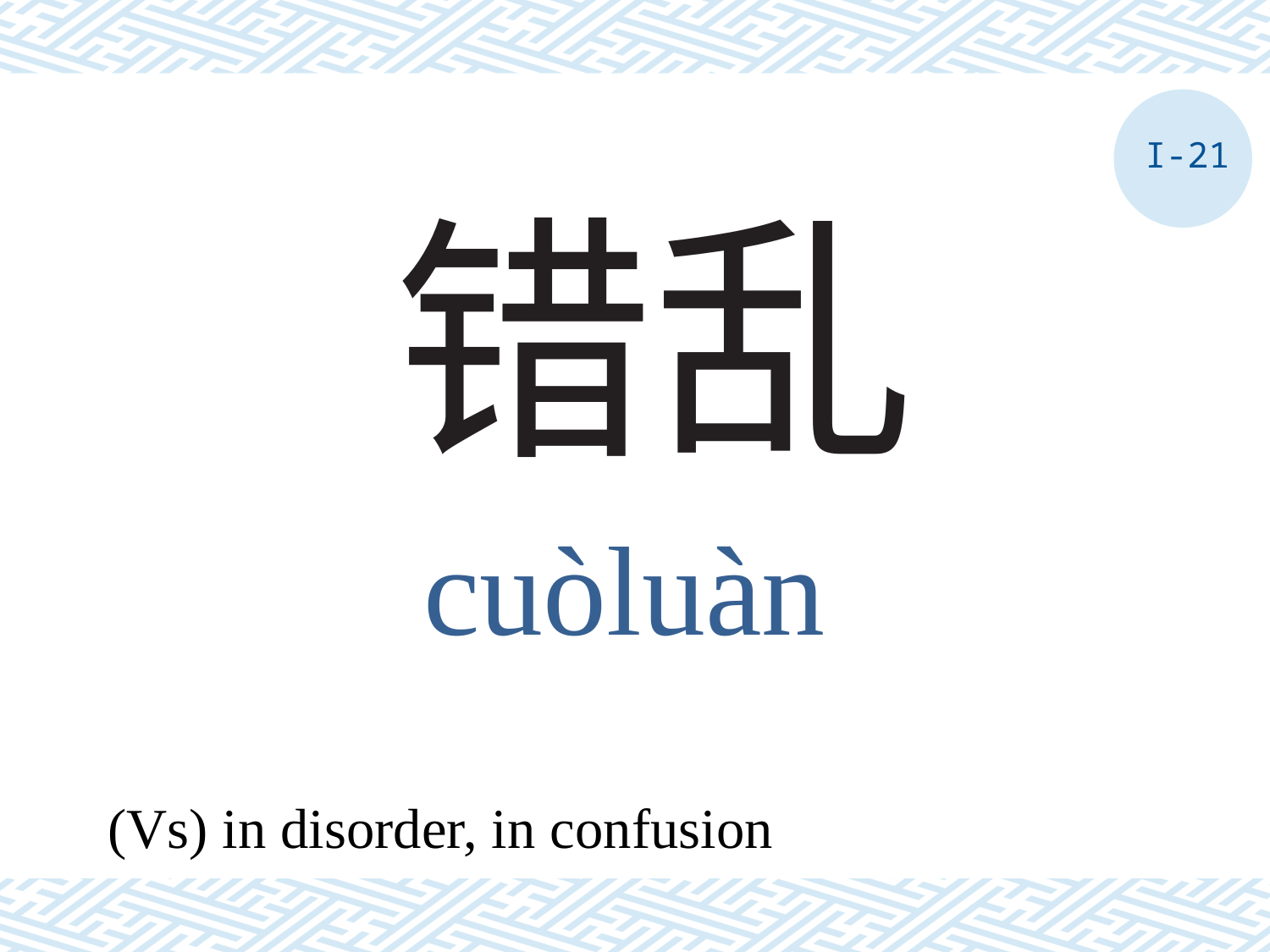

I-21

# 错乱
cuòluàn
(Vs) in disorder, in confusion